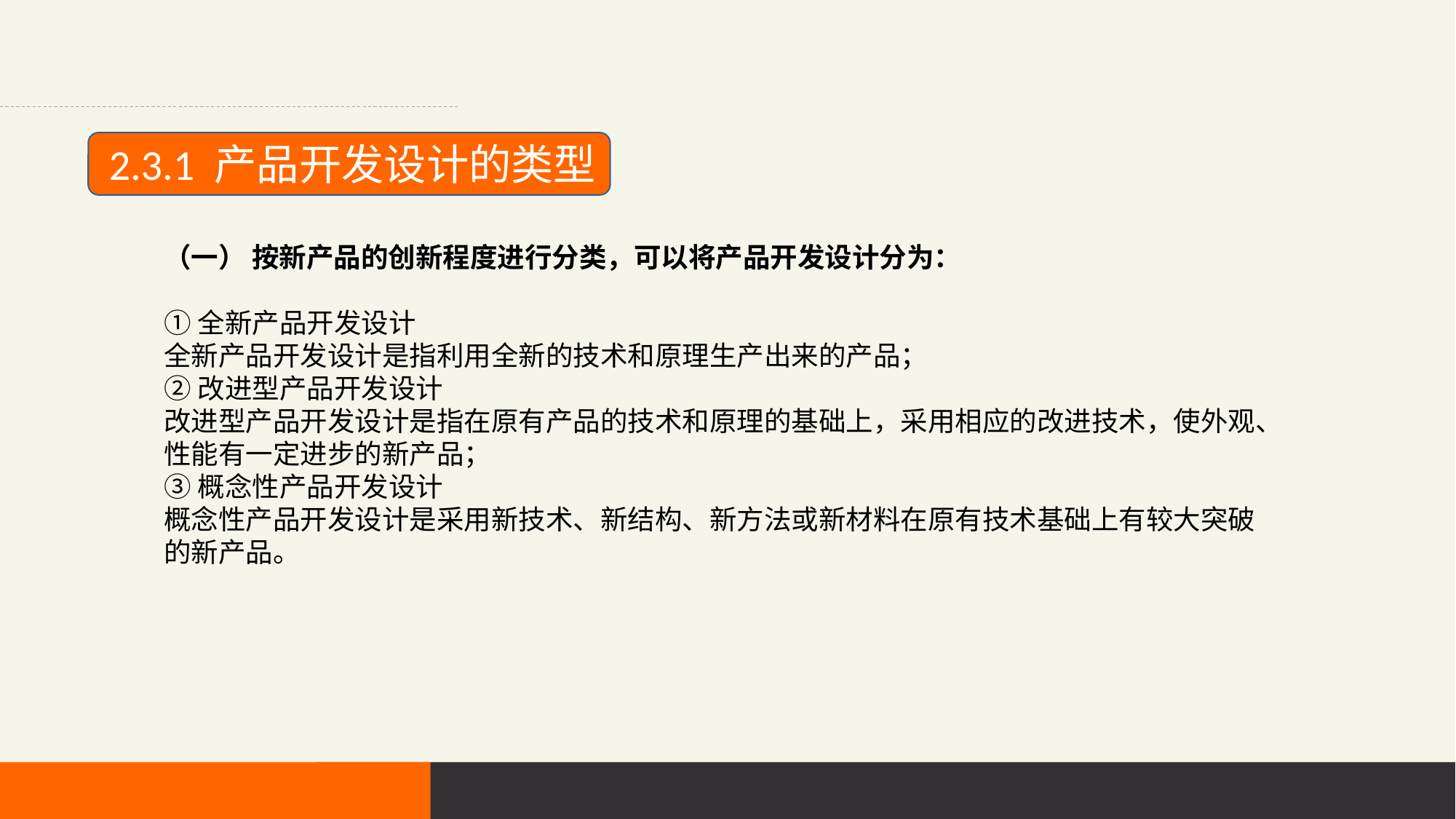

2.3.1 产品开发设计的类型
（一） 按新产品的创新程度进行分类，可以将产品开发设计分为：

①全新产品开发设计
全新产品开发设计是指利用全新的技术和原理生产出来的产品；
②改进型产品开发设计
改进型产品开发设计是指在原有产品的技术和原理的基础上，采用相应的改进技术，使外观、性能有一定进步的新产品；
③概念性产品开发设计
概念性产品开发设计是采用新技术、新结构、新方法或新材料在原有技术基础上有较大突破的新产品。